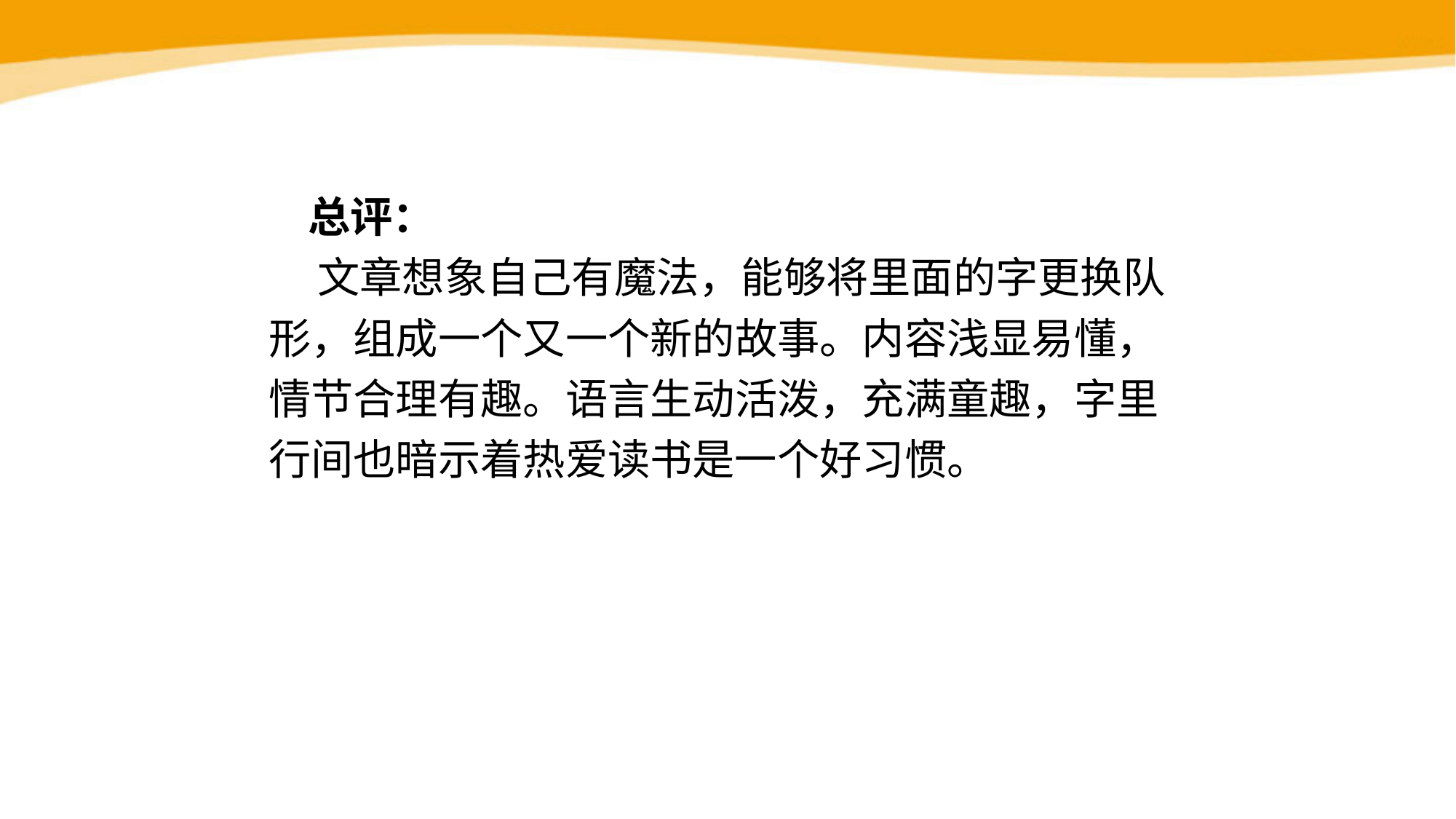

总评：
    文章想象自己有魔法，能够将里面的字更换队形，组成一个又一个新的故事。内容浅显易懂，情节合理有趣。语言生动活泼，充满童趣，字里行间也暗示着热爱读书是一个好习惯。